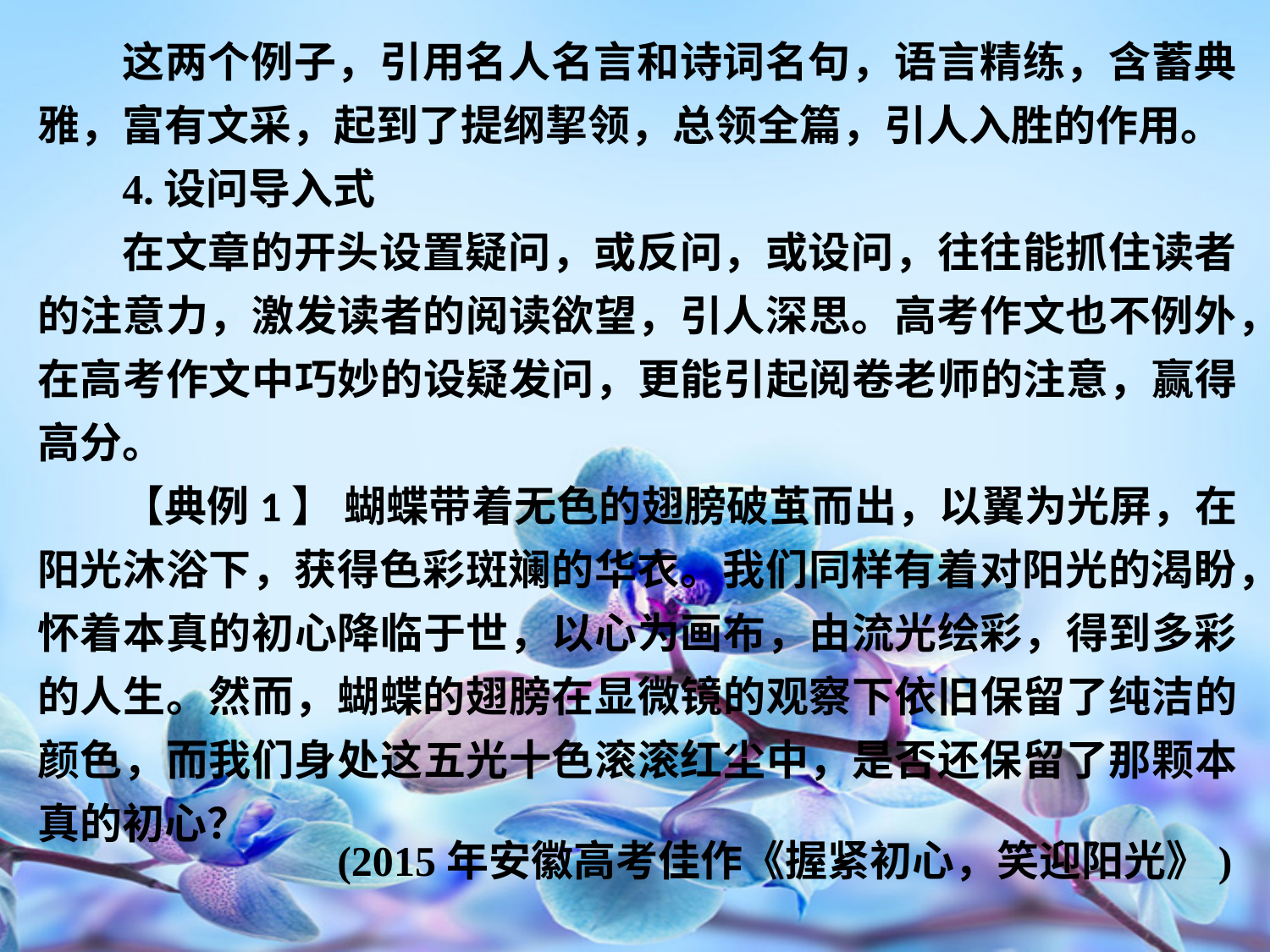

这两个例子，引用名人名言和诗词名句，语言精练，含蓄典雅，富有文采，起到了提纲挈领，总领全篇，引人入胜的作用。
4.设问导入式
在文章的开头设置疑问，或反问，或设问，往往能抓住读者的注意力，激发读者的阅读欲望，引人深思。高考作文也不例外，在高考作文中巧妙的设疑发问，更能引起阅卷老师的注意，赢得高分。
【典例1】 蝴蝶带着无色的翅膀破茧而出，以翼为光屏，在阳光沐浴下，获得色彩斑斓的华衣。我们同样有着对阳光的渴盼，怀着本真的初心降临于世，以心为画布，由流光绘彩，得到多彩的人生。然而，蝴蝶的翅膀在显微镜的观察下依旧保留了纯洁的颜色，而我们身处这五光十色滚滚红尘中，是否还保留了那颗本真的初心？

(2015年安徽高考佳作《握紧初心，笑迎阳光》)